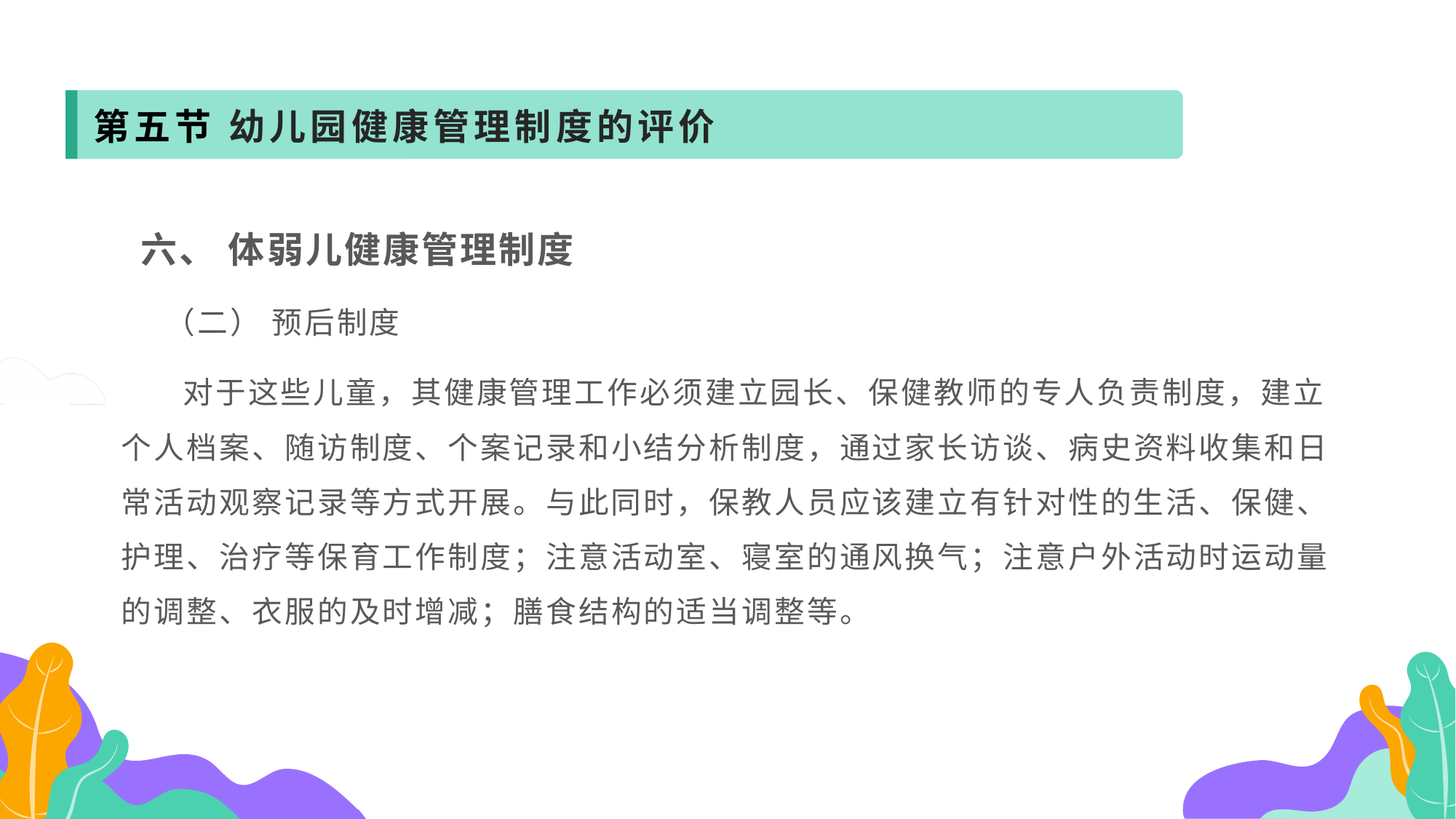

第五节 幼儿园健康管理制度的评价
 六、 体弱儿健康管理制度
    （二） 预后制度
      对于这些儿童，其健康管理工作必须建立园长、保健教师的专人负责制度，建立个人档案、随访制度、个案记录和小结分析制度，通过家长访谈、病史资料收集和日常活动观察记录等方式开展。与此同时，保教人员应该建立有针对性的生活、保健、护理、治疗等保育工作制度；注意活动室、寝室的通风换气；注意户外活动时运动量的调整、衣服的及时增减；膳食结构的适当调整等。